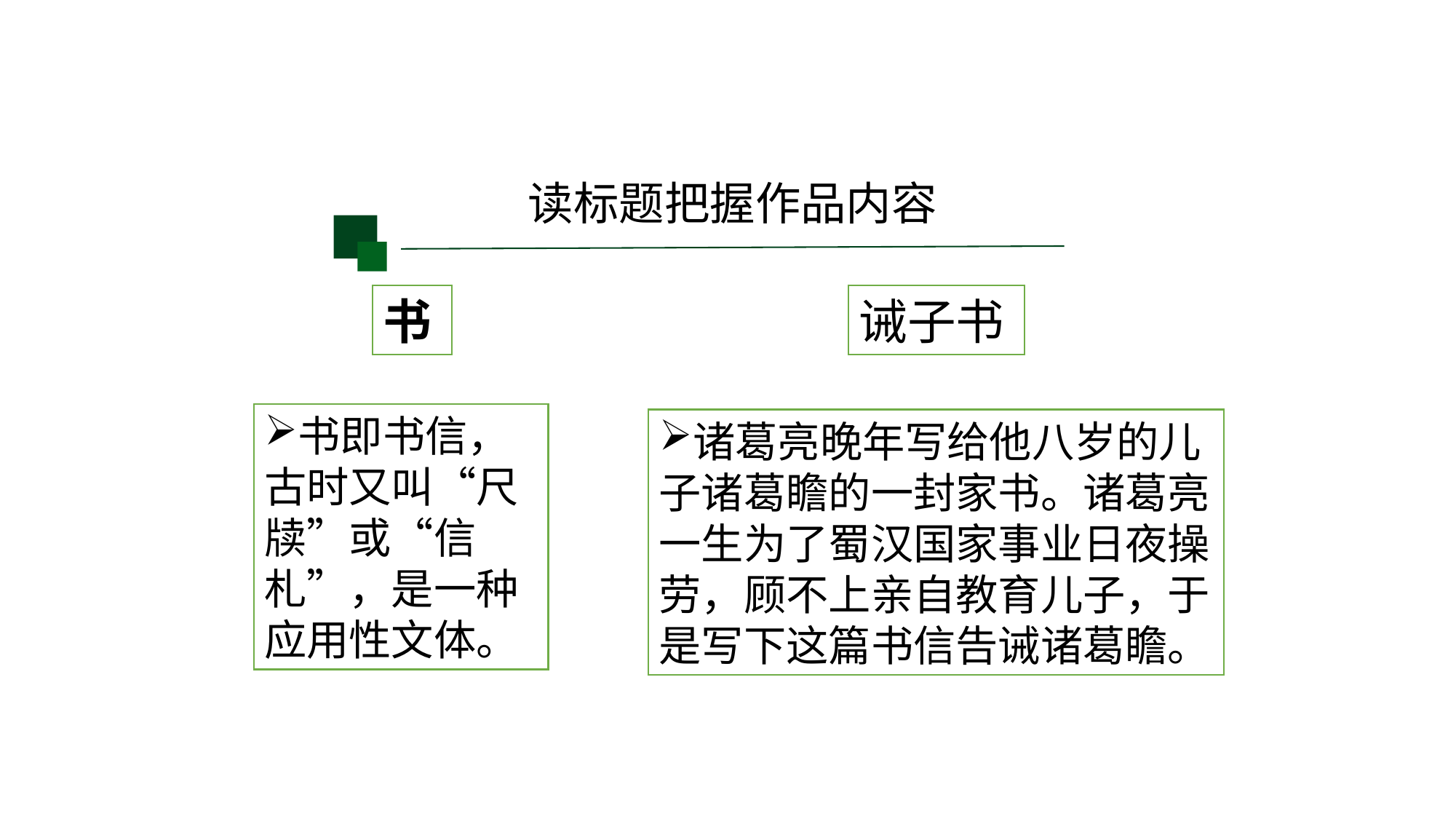

读标题把握作品内容

诫子书
书
书即书信，古时又叫“尺牍”或“信札”，是一种应用性文体。
诸葛亮晚年写给他八岁的儿子诸葛瞻的一封家书。诸葛亮一生为了蜀汉国家事业日夜操劳，顾不上亲自教育儿子，于是写下这篇书信告诫诸葛瞻。